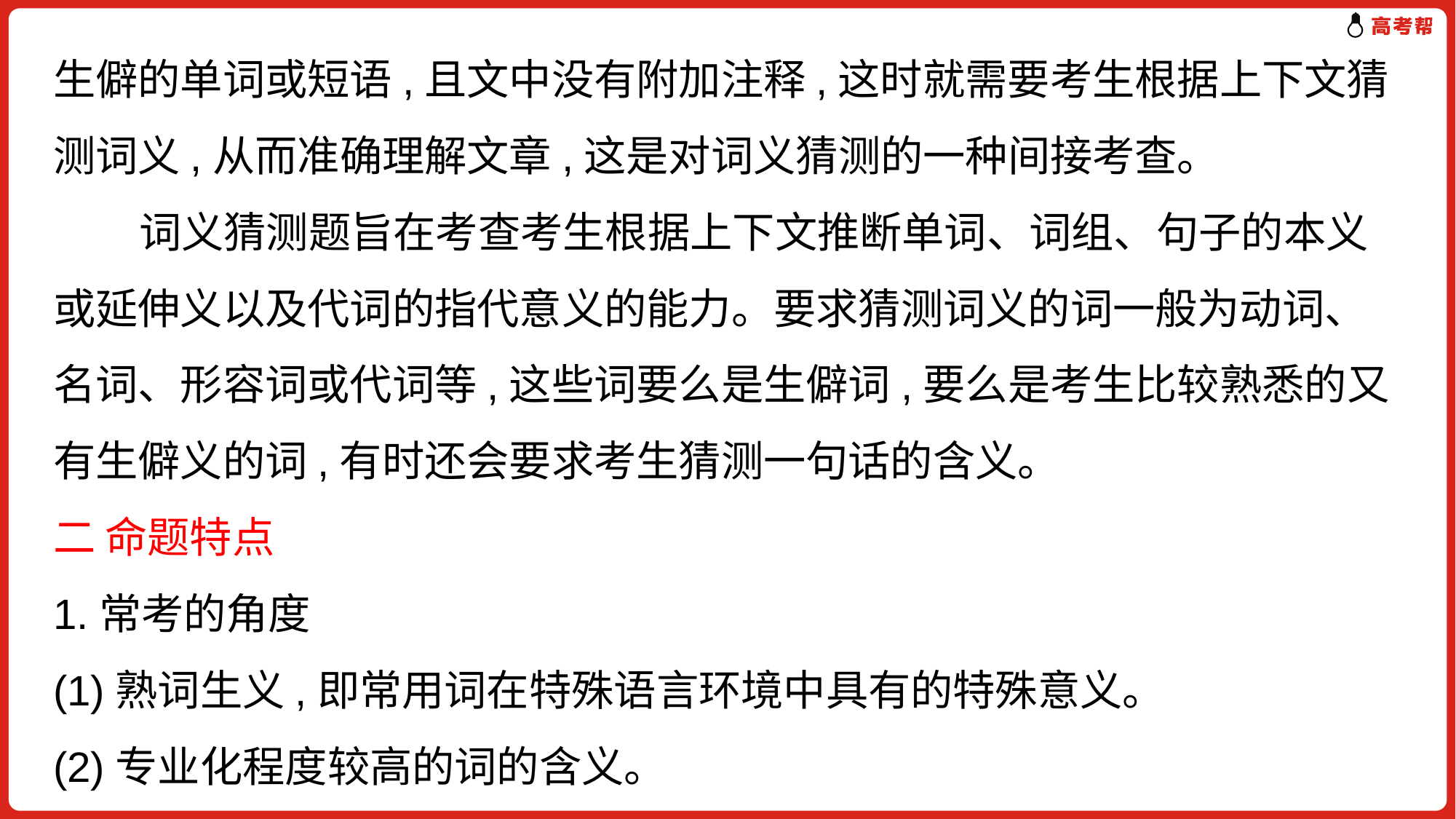

生僻的单词或短语,且文中没有附加注释,这时就需要考生根据上下文猜测词义,从而准确理解文章,这是对词义猜测的一种间接考查。
        词义猜测题旨在考查考生根据上下文推断单词、词组、句子的本义或延伸义以及代词的指代意义的能力。要求猜测词义的词一般为动词、名词、形容词或代词等,这些词要么是生僻词,要么是考生比较熟悉的又有生僻义的词,有时还会要求考生猜测一句话的含义。
二 命题特点
1.常考的角度
(1)熟词生义,即常用词在特殊语言环境中具有的特殊意义。
(2)专业化程度较高的词的含义。